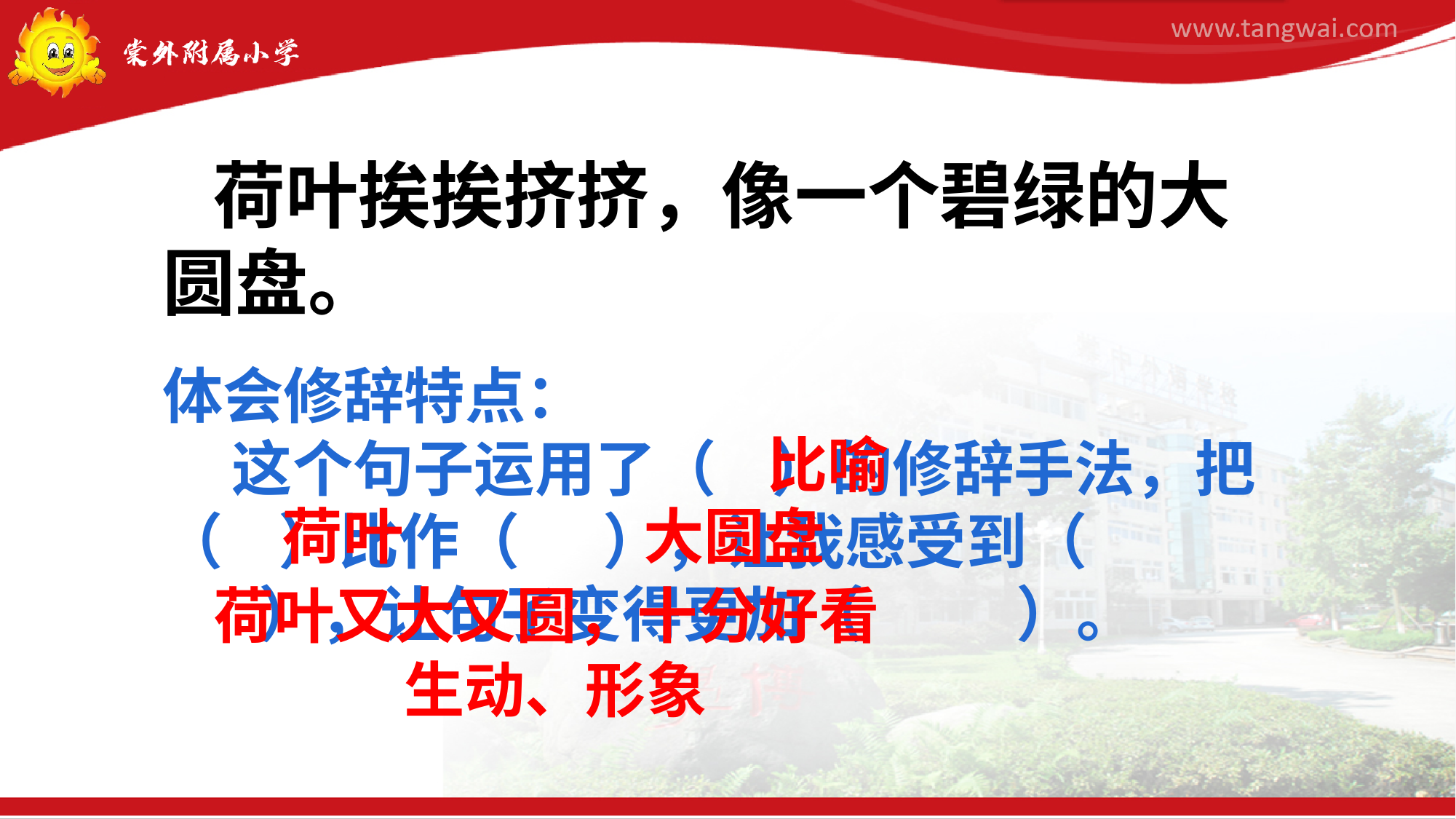

荷叶挨挨挤挤，像一个碧绿的大圆盘。
体会修辞特点：
    这个句子运用了（    ）的修辞手法，把（    ）比作（      ），让我感受到（                      ），让句子变得更加（           ）。
比喻
荷叶
大圆盘
荷叶又大又圆，十分好看
生动、形象